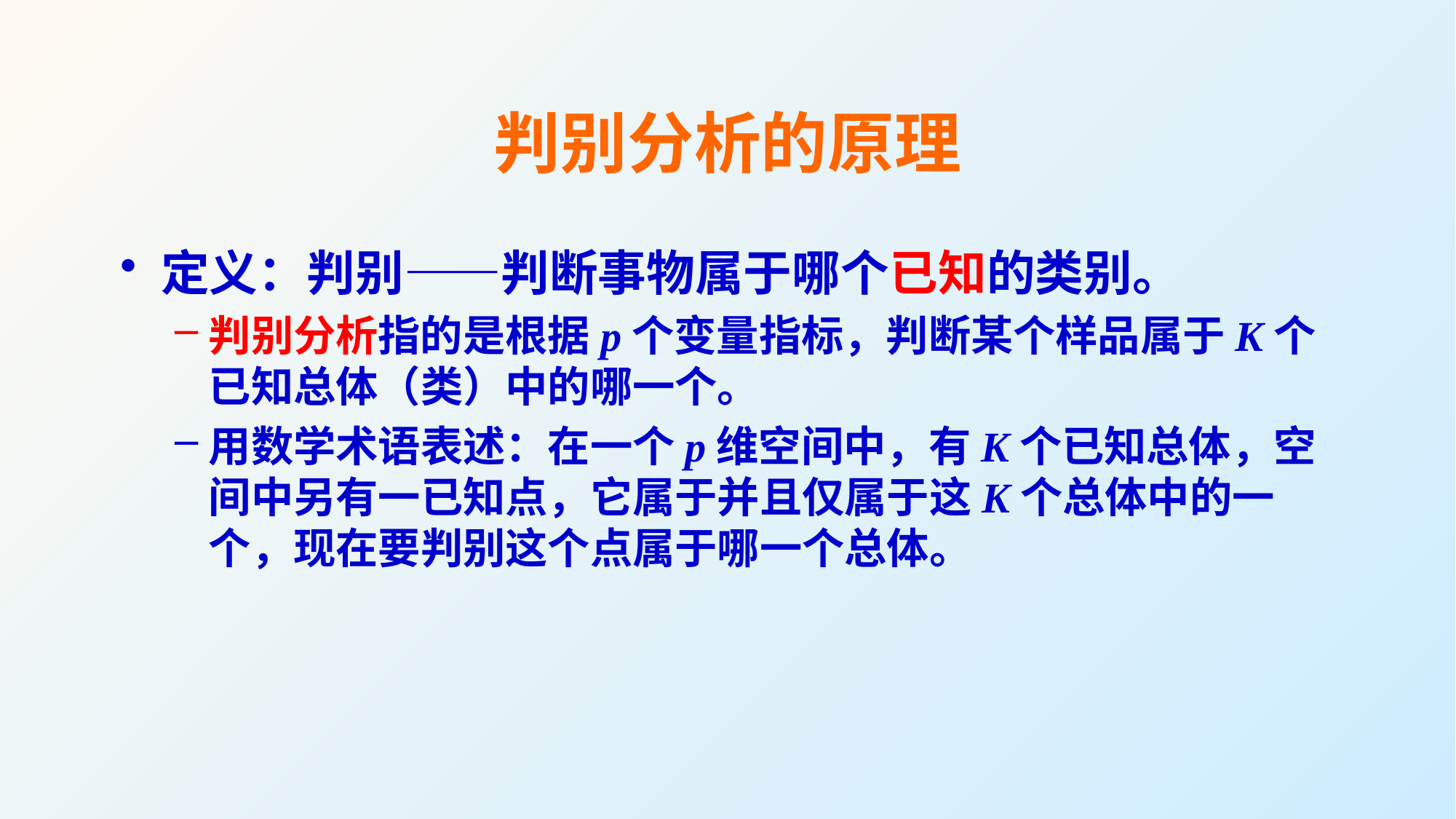

# 判别分析的原理
定义：判别——判断事物属于哪个已知的类别。
判别分析指的是根据p个变量指标，判断某个样品属于K个已知总体（类）中的哪一个。
用数学术语表述：在一个p维空间中，有K个已知总体，空间中另有一已知点，它属于并且仅属于这K个总体中的一个，现在要判别这个点属于哪一个总体。